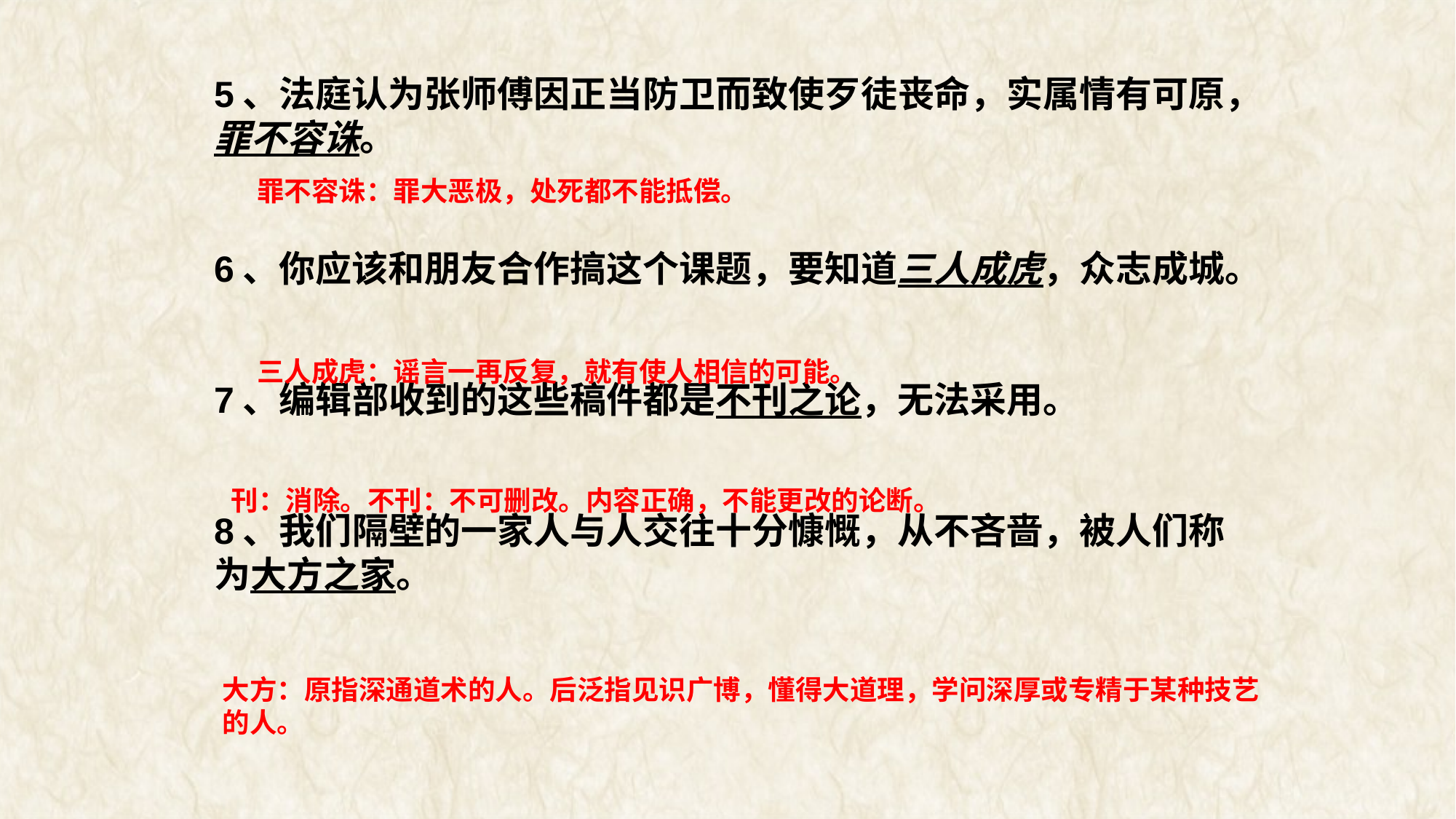

5、法庭认为张师傅因正当防卫而致使歹徒丧命，实属情有可原，罪不容诛。

6、你应该和朋友合作搞这个课题，要知道三人成虎，众志成城。

7、编辑部收到的这些稿件都是不刊之论，无法采用。

8、我们隔壁的一家人与人交往十分慷慨，从不吝啬，被人们称为大方之家。

罪不容诛：罪大恶极，处死都不能抵偿。

三人成虎：谣言一再反复，就有使人相信的可能。
刊：消除。不刊：不可删改。内容正确，不能更改的论断。
大方：原指深通道术的人。后泛指见识广博，懂得大道理，学问深厚或专精于某种技艺的人。